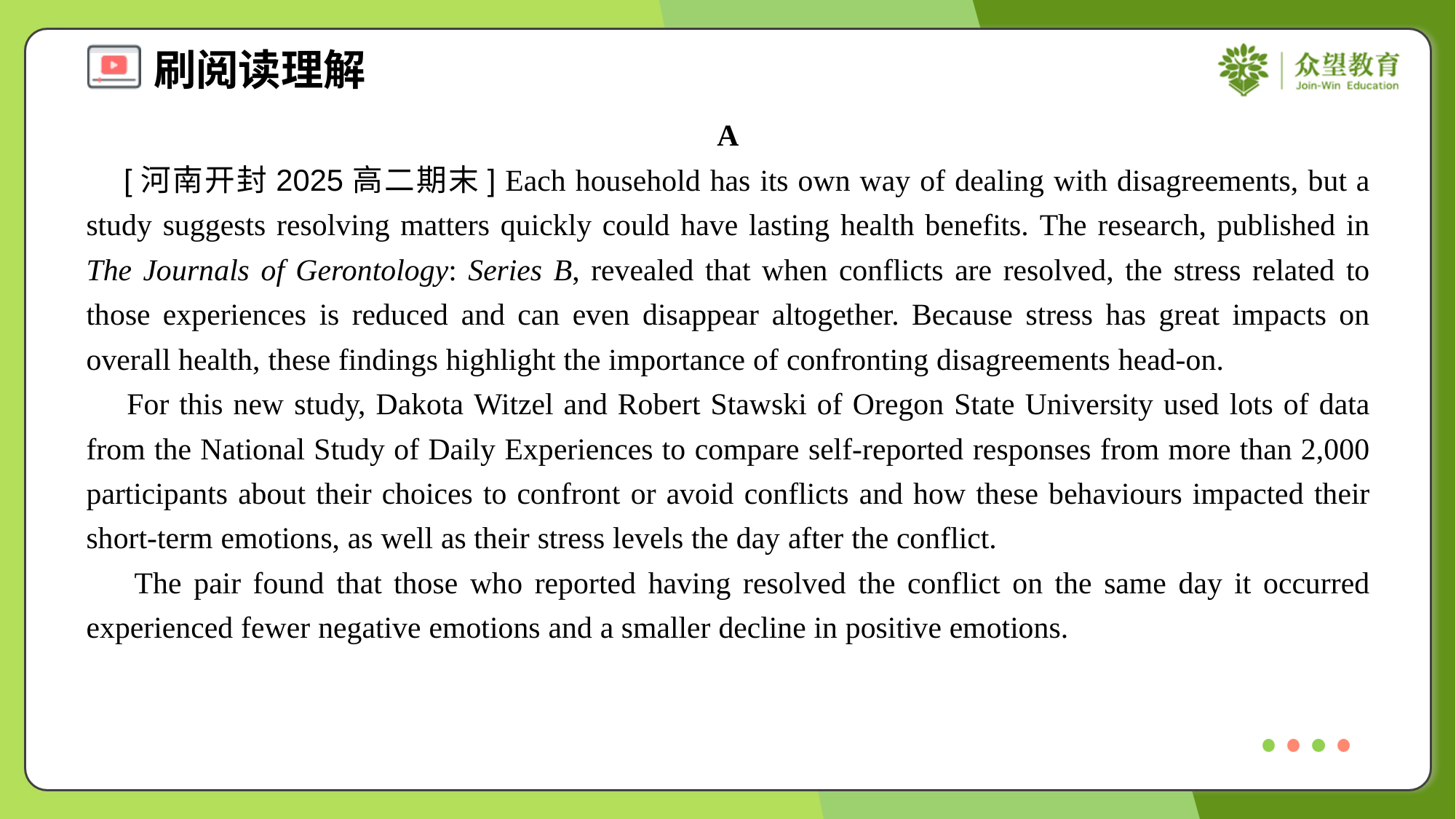

A
    [河南开封2025高二期末] Each household has its own way of dealing with disagreements, but a study suggests resolving matters quickly could have lasting health benefits. The research, published in The Journals of Gerontology: Series B, revealed that when conflicts are resolved, the stress related to those experiences is reduced and can even disappear altogether. Because stress has great impacts on overall health, these findings highlight the importance of confronting disagreements head-on.
    For this new study, Dakota Witzel and Robert Stawski of Oregon State University used lots of data from the National Study of Daily Experiences to compare self-reported responses from more than 2,000 participants about their choices to confront or avoid conflicts and how these behaviours impacted their short-term emotions, as well as their stress levels the day after the conflict.
    The pair found that those who reported having resolved the conflict on the same day it occurred experienced fewer negative emotions and a smaller decline in positive emotions.